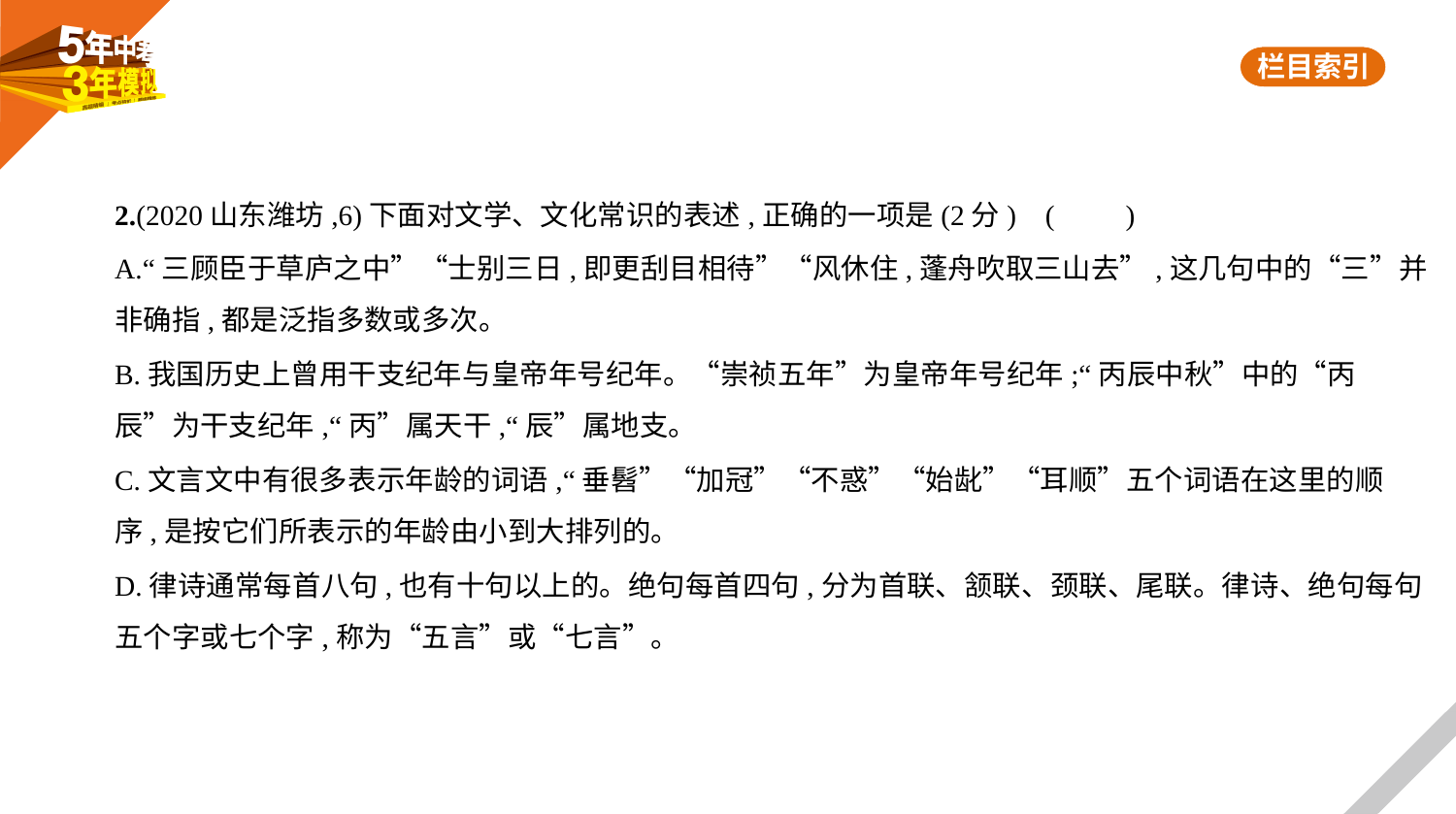

2.(2020山东潍坊,6)下面对文学、文化常识的表述,正确的一项是(2分) (　　)
A.“三顾臣于草庐之中”“士别三日,即更刮目相待”“风休住,蓬舟吹取三山去”,这几句中的“三”并
非确指,都是泛指多数或多次。
B.我国历史上曾用干支纪年与皇帝年号纪年。“崇祯五年”为皇帝年号纪年;“丙辰中秋”中的“丙
辰”为干支纪年,“丙”属天干,“辰”属地支。
C.文言文中有很多表示年龄的词语,“垂髫”“加冠”“不惑”“始龀”“耳顺”五个词语在这里的顺
序,是按它们所表示的年龄由小到大排列的。
D.律诗通常每首八句,也有十句以上的。绝句每首四句,分为首联、颔联、颈联、尾联。律诗、绝句每句
五个字或七个字,称为“五言”或“七言”。